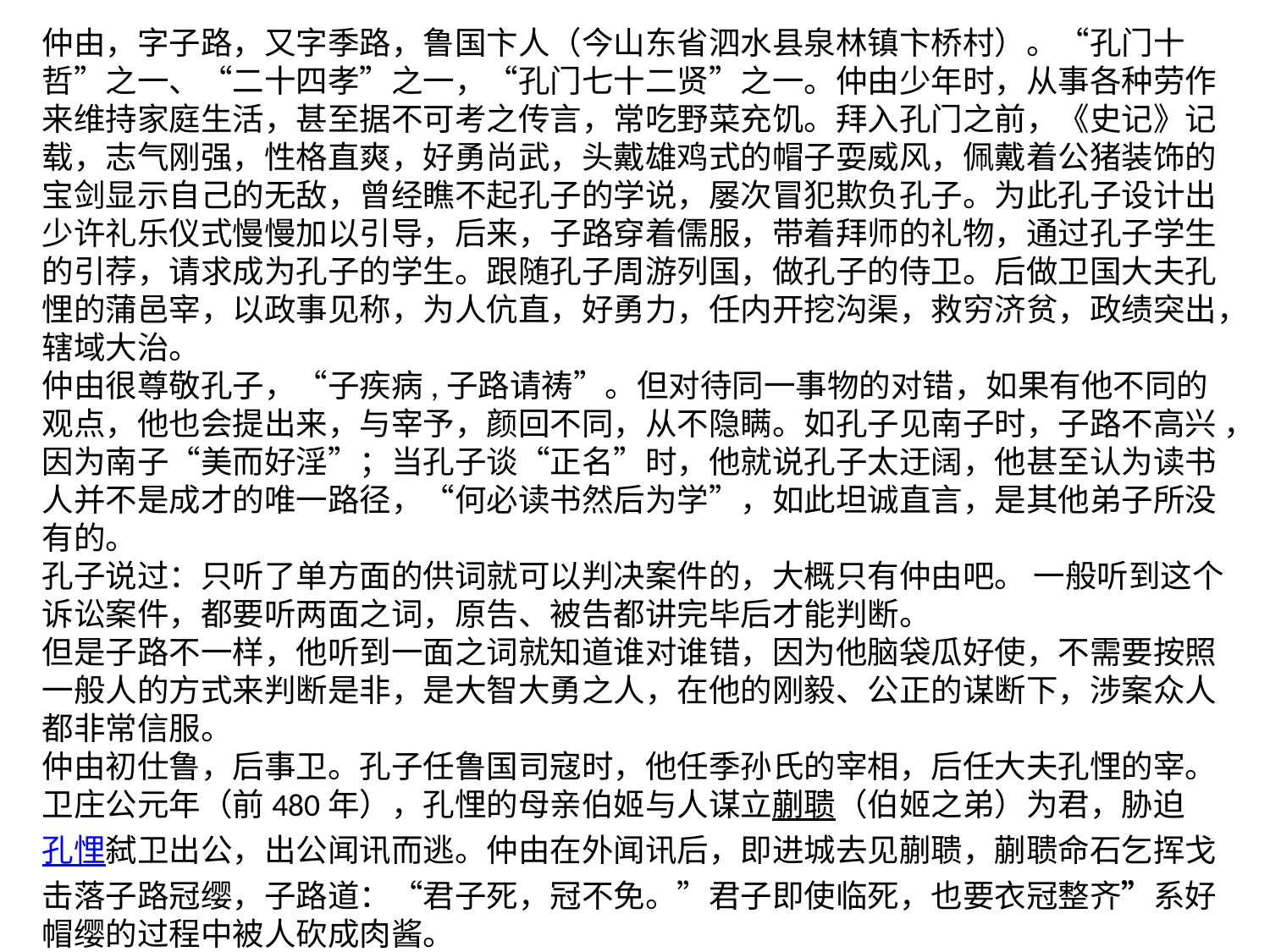

仲由，字子路，又字季路，鲁国卞人（今山东省泗水县泉林镇卞桥村）。“孔门十哲”之一、“二十四孝”之一，“孔门七十二贤”之一。仲由少年时，从事各种劳作来维持家庭生活，甚至据不可考之传言，常吃野菜充饥。拜入孔门之前，《史记》记载，志气刚强，性格直爽，好勇尚武，头戴雄鸡式的帽子耍威风，佩戴着公猪装饰的宝剑显示自己的无敌，曾经瞧不起孔子的学说，屡次冒犯欺负孔子。为此孔子设计出少许礼乐仪式慢慢加以引导，后来，子路穿着儒服，带着拜师的礼物，通过孔子学生的引荐，请求成为孔子的学生。跟随孔子周游列国，做孔子的侍卫。后做卫国大夫孔悝的蒲邑宰，以政事见称，为人伉直，好勇力，任内开挖沟渠，救穷济贫，政绩突出，辖域大治。
仲由很尊敬孔子，“子疾病,子路请祷”。但对待同一事物的对错，如果有他不同的观点，他也会提出来，与宰予，颜回不同，从不隐瞒。如孔子见南子时，子路不高兴 ，因为南子“美而好淫”；当孔子谈“正名”时，他就说孔子太迂阔，他甚至认为读书人并不是成才的唯一路径，“何必读书然后为学”，如此坦诚直言，是其他弟子所没有的。
孔子说过：只听了单方面的供词就可以判决案件的，大概只有仲由吧。 一般听到这个诉讼案件，都要听两面之词，原告、被告都讲完毕后才能判断。
但是子路不一样，他听到一面之词就知道谁对谁错，因为他脑袋瓜好使，不需要按照一般人的方式来判断是非，是大智大勇之人，在他的刚毅、公正的谋断下，涉案众人都非常信服。
仲由初仕鲁，后事卫。孔子任鲁国司寇时，他任季孙氏的宰相，后任大夫孔悝的宰。卫庄公元年（前480年），孔悝的母亲伯姬与人谋立蒯聩（伯姬之弟）为君，胁迫孔悝弑卫出公，出公闻讯而逃。仲由在外闻讯后，即进城去见蒯聩，蒯聩命石乞挥戈击落子路冠缨，子路道：“君子死，冠不免。”君子即使临死，也要衣冠整齐”系好帽缨的过程中被人砍成肉酱。